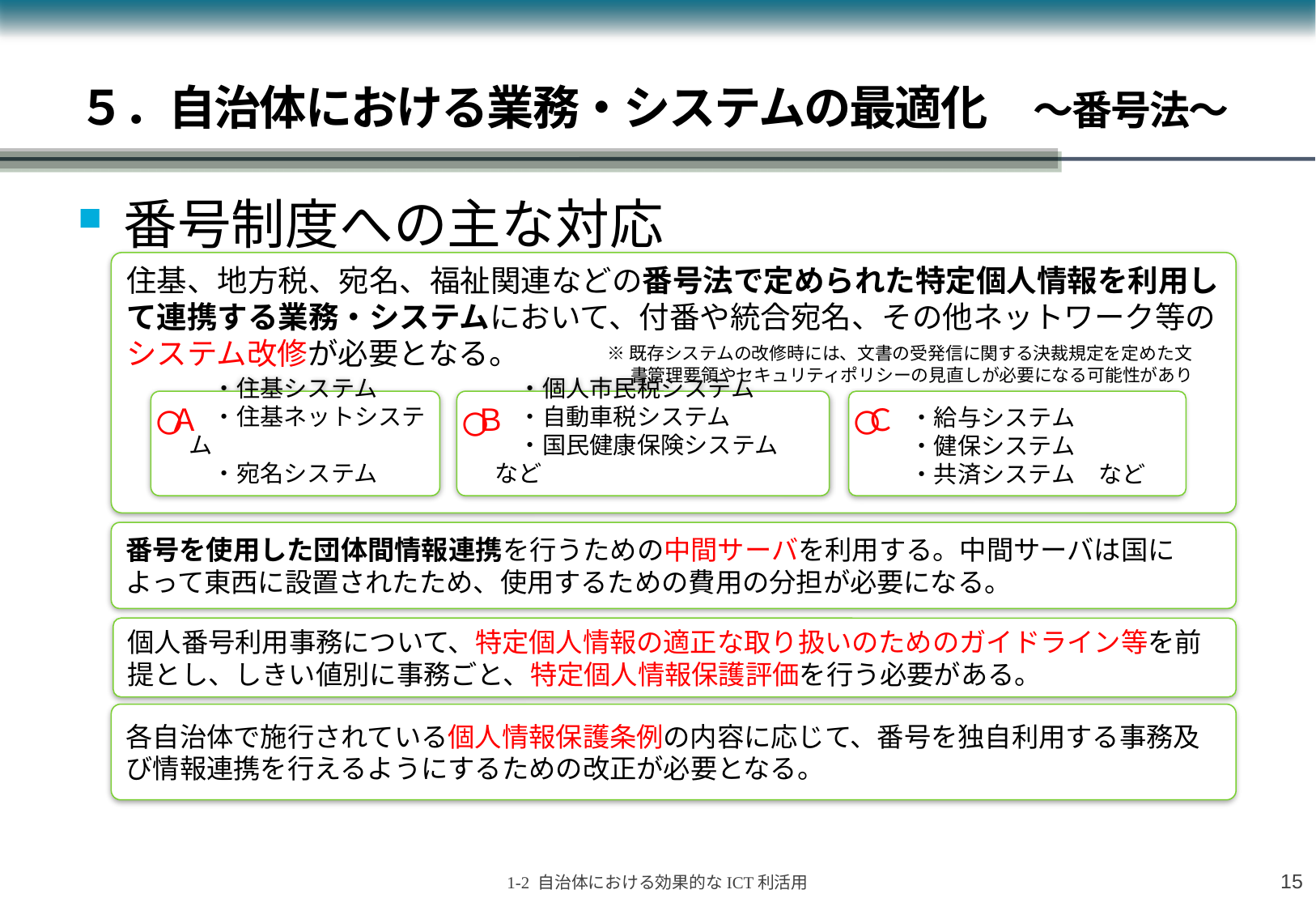

５．自治体における業務・システムの最適化　～番号法～
番号制度への主な対応
住基、地方税、宛名、福祉関連などの番号法で定められた特定個人情報を利用して連携する業務・システムにおいて、付番や統合宛名、その他ネットワーク等のシステム改修が必要となる。
※既存システムの改修時には、文書の受発信に関する決裁規定を定めた文書管理要領やセキュリティポリシーの見直しが必要になる可能性があります。
○
○
○
　・住基システム
　・住基ネットシステム
　・宛名システム
　・個人市民税システム
　・自動車税システム
　・国民健康保険システム　など
　・給与システム
　・健保システム
　・共済システム　など
Ｃ
Ｂ
Ａ
番号を使用した団体間情報連携を行うための中間サーバを利用する。中間サーバは国によって東西に設置されたため、使用するための費用の分担が必要になる。
個人番号利用事務について、特定個人情報の適正な取り扱いのためのガイドライン等を前提とし、しきい値別に事務ごと、特定個人情報保護評価を行う必要がある。
各自治体で施行されている個人情報保護条例の内容に応じて、番号を独自利用する事務及び情報連携を行えるようにするための改正が必要となる。
15
1-2 自治体における効果的なICT利活用